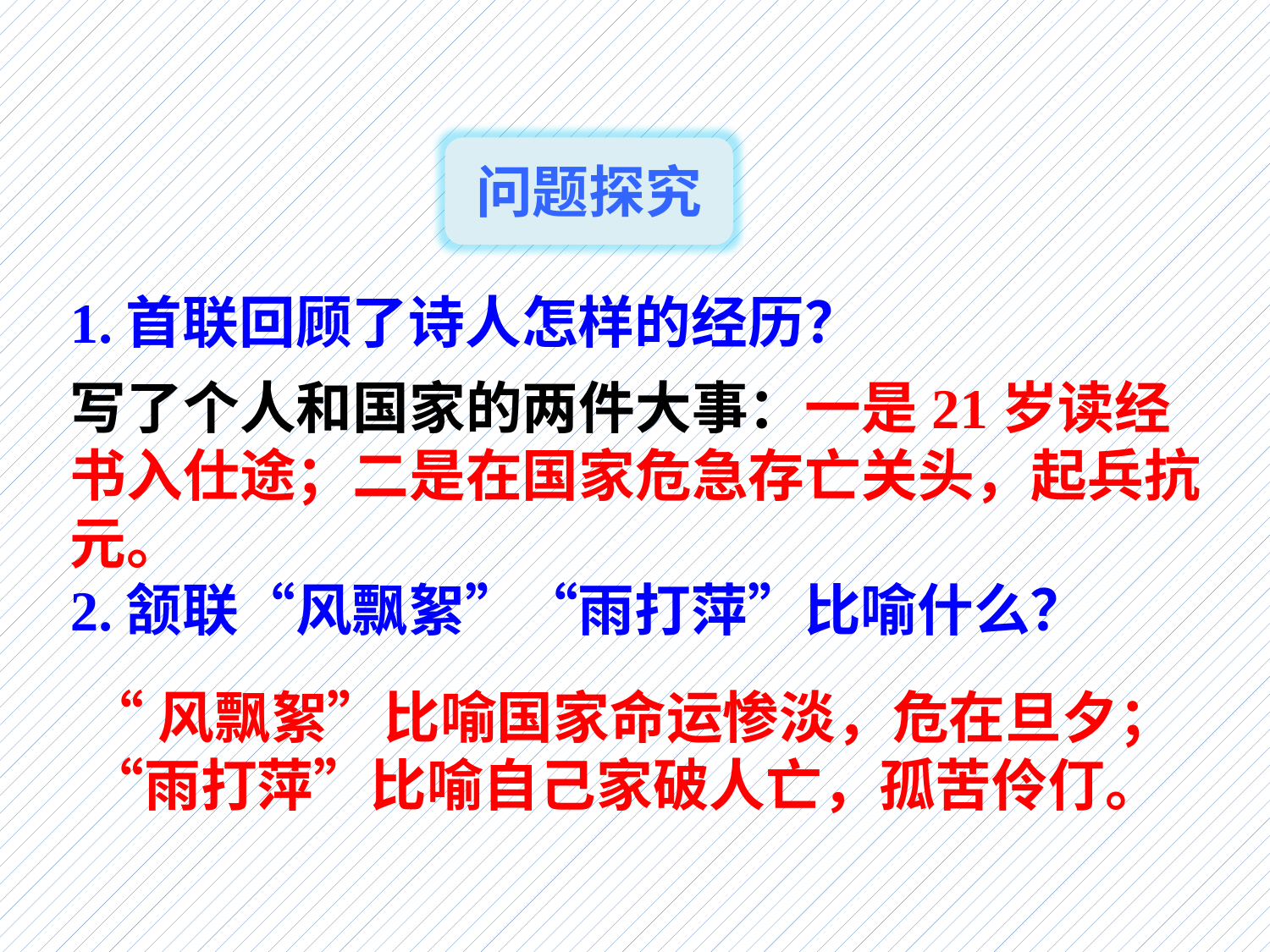

问题探究

1.首联回顾了诗人怎样的经历？

2.颔联“风飘絮”“雨打萍”比喻什么？
写了个人和国家的两件大事：一是21岁读经书入仕途；二是在国家危急存亡关头，起兵抗元。
“风飘絮”比喻国家命运惨淡，危在旦夕；“雨打萍”比喻自己家破人亡，孤苦伶仃。